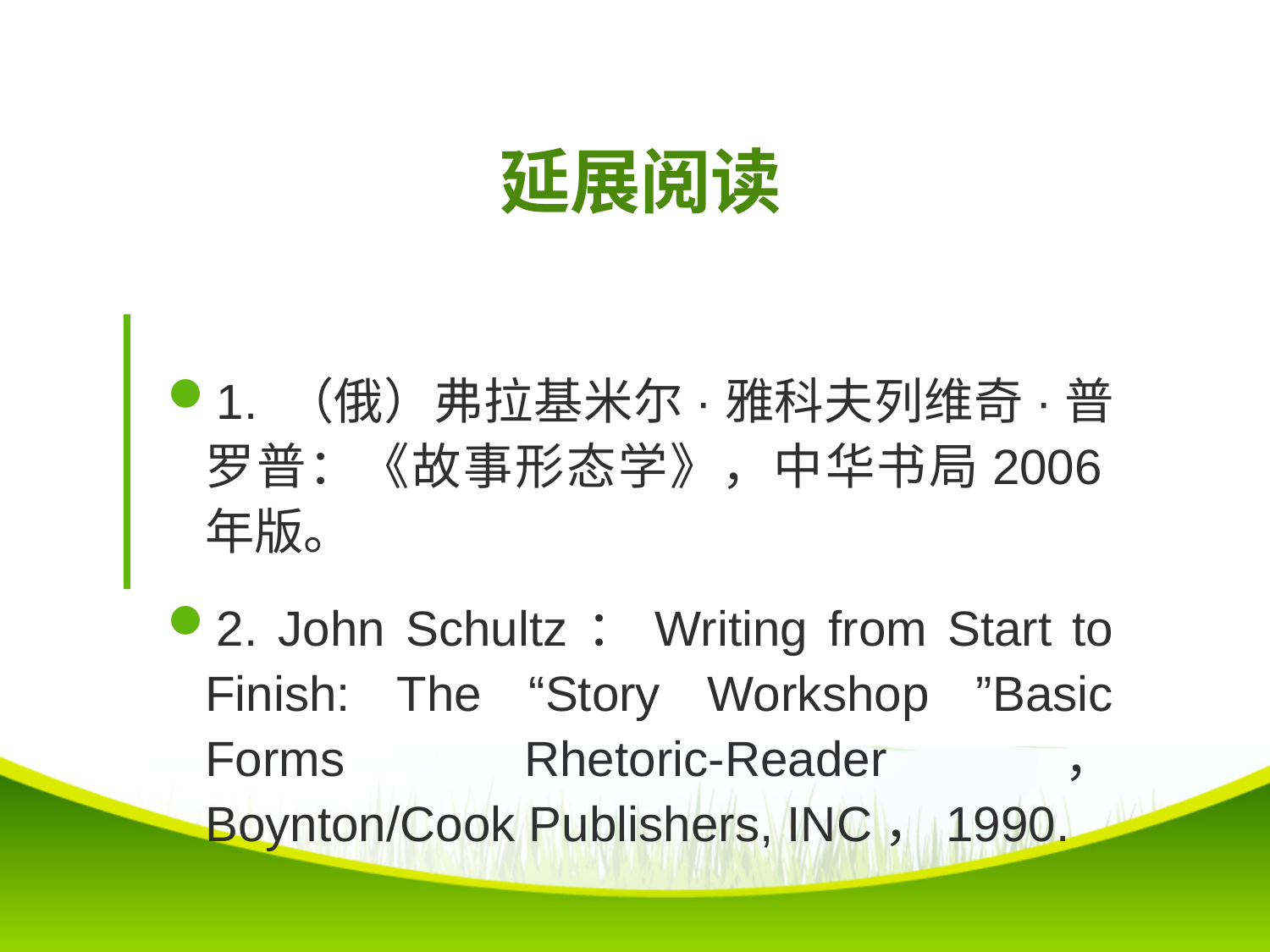

# 延展阅读

1. （俄）弗拉基米尔·雅科夫列维奇·普罗普：《故事形态学》，中华书局2006年版。
2. John Schultz：Writing from Start to Finish: The “Story Workshop ”Basic Forms Rhetoric-Reader， Boynton/Cook Publishers, INC，1990.